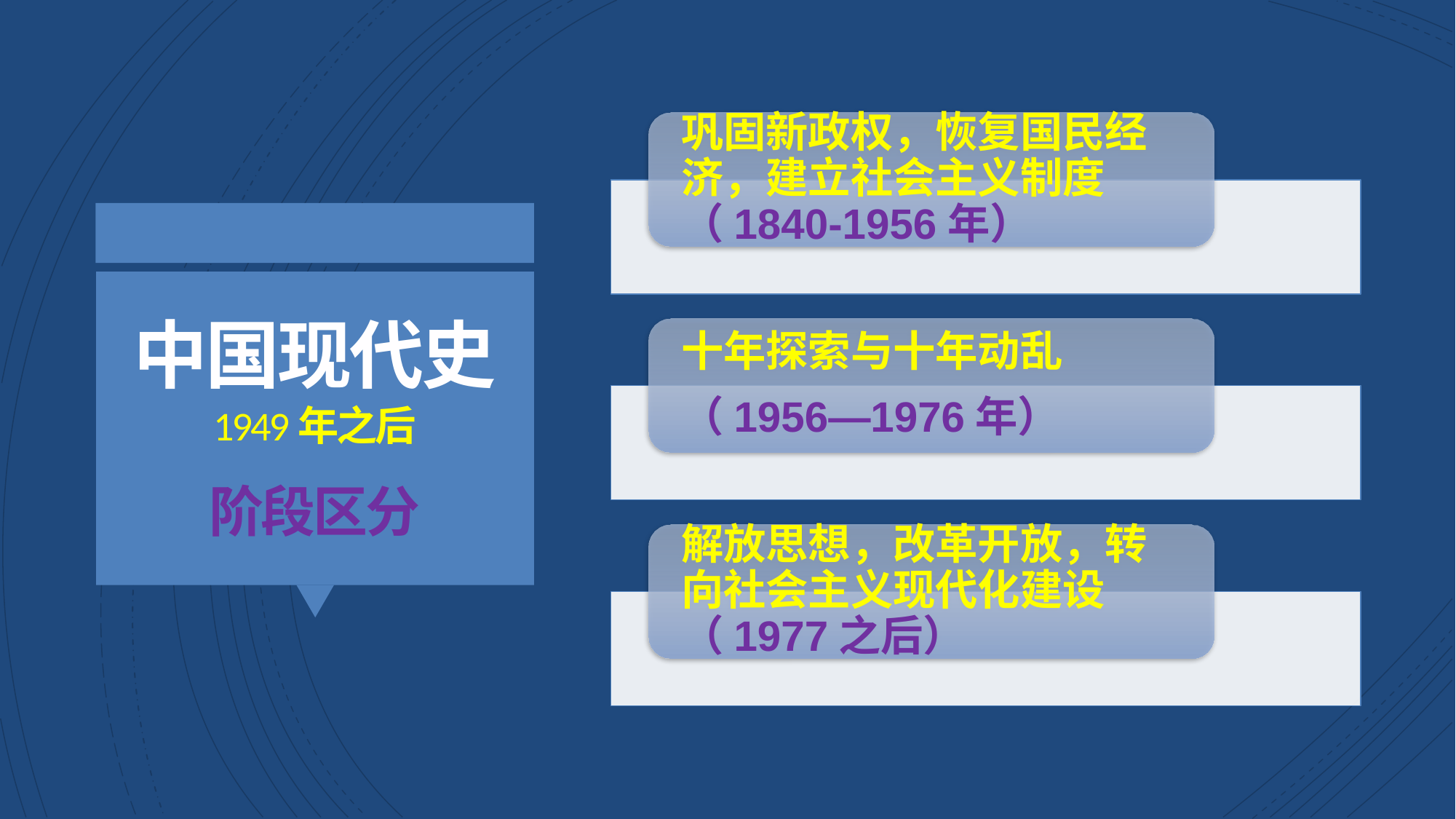

巩固新政权，恢复国民经济，建立社会主义制度  （1840-1956年）

十年探索与十年动乱
（1956—1976年）

解放思想，改革开放，转向社会主义现代化建设    （1977之后）

中国现代史
1949年之后
阶段区分